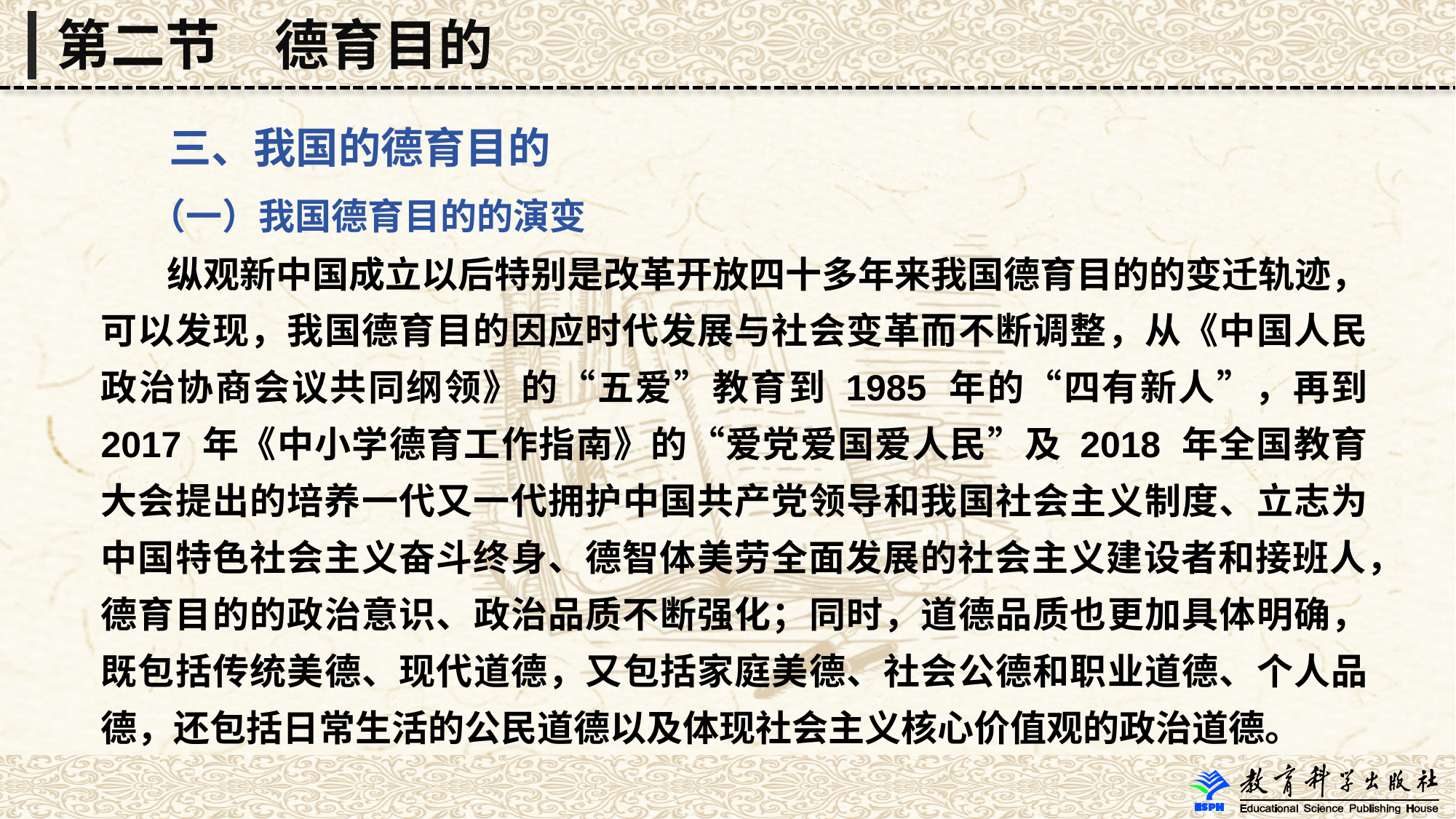

第二节　德育目的
      三、我国的德育目的
    （一）我国德育目的的演变
       纵观新中国成立以后特别是改革开放四十多年来我国德育目的的变迁轨迹，可以发现，我国德育目的因应时代发展与社会变革而不断调整，从《中国人民政治协商会议共同纲领》的“五爱”教育到 1985 年的“四有新人”，再到 2017 年《中小学德育工作指南》的“爱党爱国爱人民”及 2018 年全国教育大会提出的培养一代又一代拥护中国共产党领导和我国社会主义制度、立志为中国特色社会主义奋斗终身、德智体美劳全面发展的社会主义建设者和接班人，德育目的的政治意识、政治品质不断强化；同时，道德品质也更加具体明确，既包括传统美德、现代道德，又包括家庭美德、社会公德和职业道德、个人品德，还包括日常生活的公民道德以及体现社会主义核心价值观的政治道德。